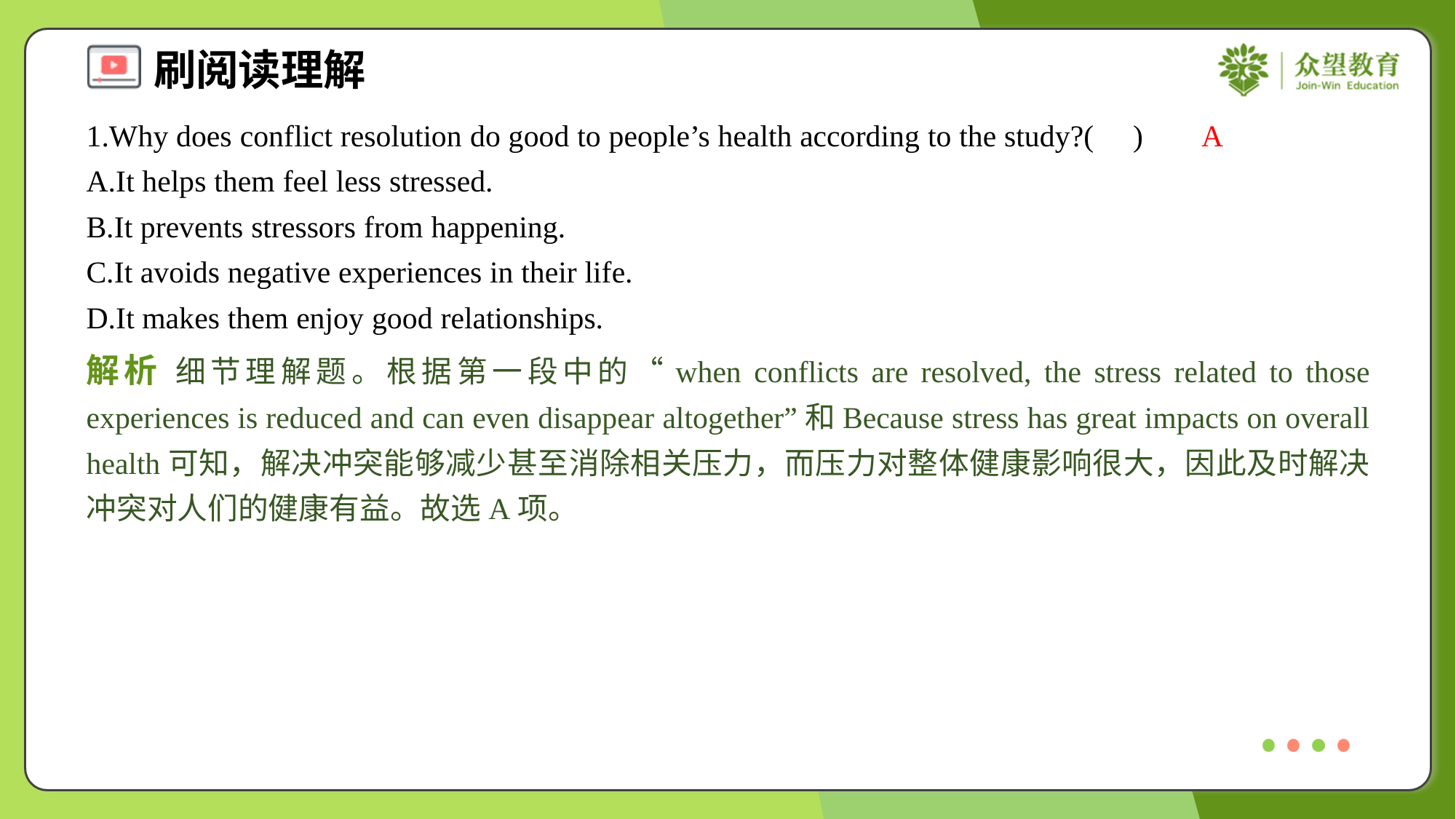

1.Why does conflict resolution do good to people’s health according to the study?(     )
A
A.It helps them feel less stressed.
B.It prevents stressors from happening.
C.It avoids negative experiences in their life.
D.It makes them enjoy good relationships.
解析 细节理解题。根据第一段中的“when conflicts are resolved, the stress related to those experiences is reduced and can even disappear altogether”和Because stress has great impacts on overall health可知，解决冲突能够减少甚至消除相关压力，而压力对整体健康影响很大，因此及时解决冲突对人们的健康有益。故选A项。